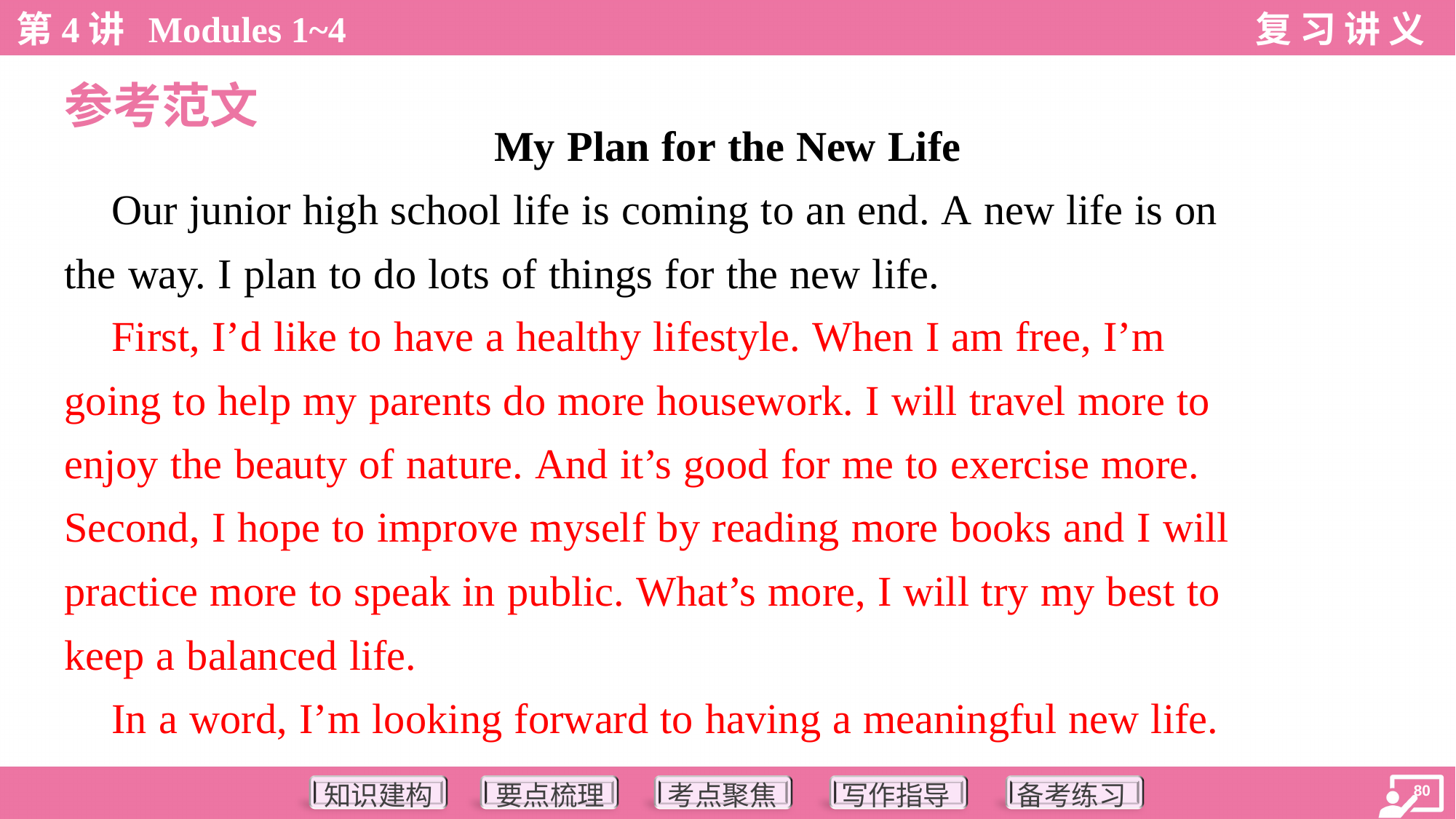

参考范文
My Plan for the New Life
    Our junior high school life is coming to an end. A new life is on
the way. I plan to do lots of things for the new life.
    First, I’d like to have a healthy lifestyle. When I am free, I’m
going to help my parents do more housework. I will travel more to
enjoy the beauty of nature. And it’s good for me to exercise more.
Second, I hope to improve myself by reading more books and I will
practice more to speak in public. What’s more, I will try my best to
keep a balanced life.
    In a word, I’m looking forward to having a meaningful new life.